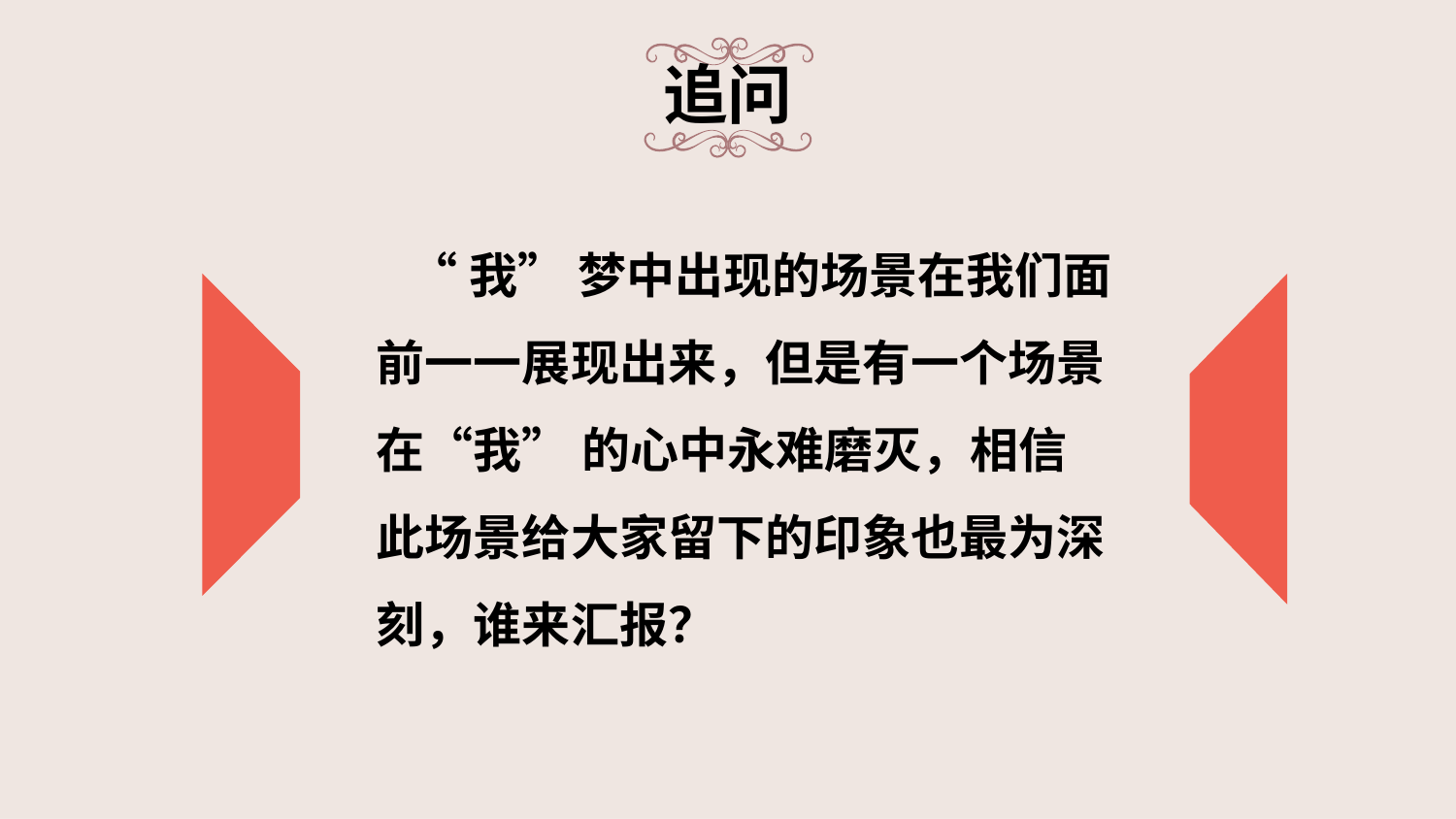

# 追问

   “我” 梦中出现的场景在我们面前一一展现出来，但是有一个场景在“我” 的心中永难磨灭，相信此场景给大家留下的印象也最为深刻，谁来汇报？